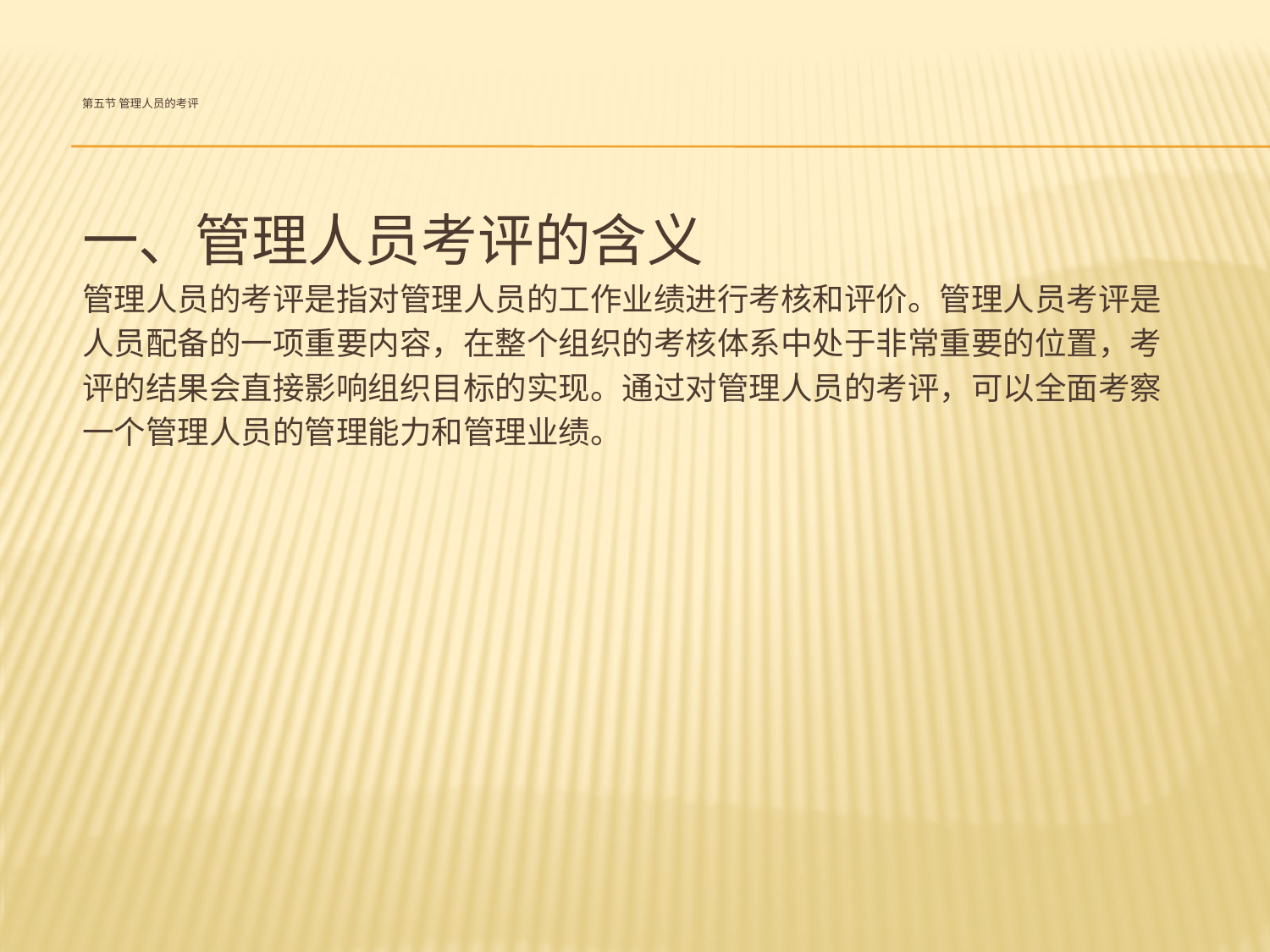

# 第五节 管理人员的考评
一、管理人员考评的含义
管理人员的考评是指对管理人员的工作业绩进行考核和评价。管理人员考评是
人员配备的一项重要内容，在整个组织的考核体系中处于非常重要的位置，考
评的结果会直接影响组织目标的实现。通过对管理人员的考评，可以全面考察
一个管理人员的管理能力和管理业绩。